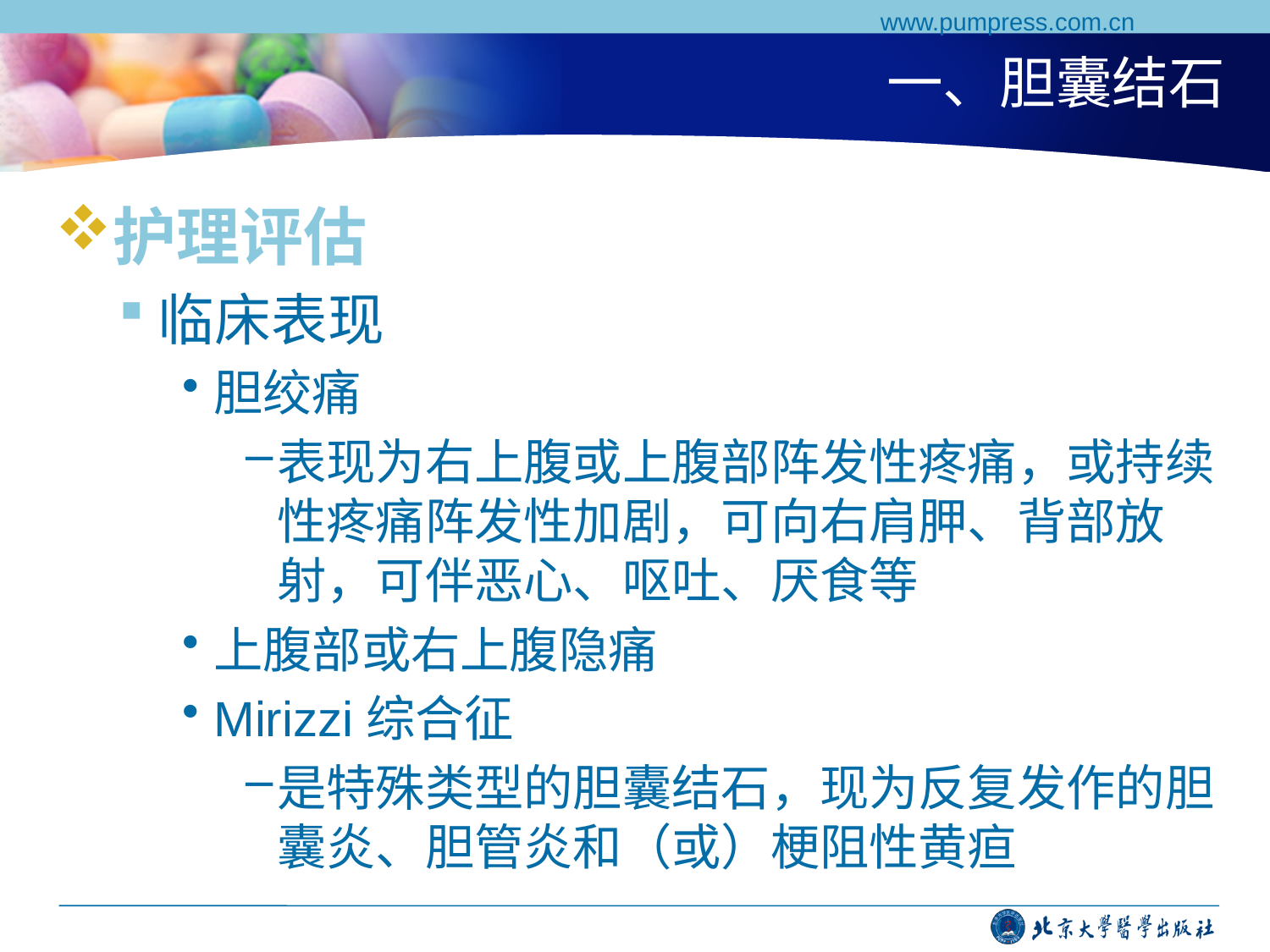

www.pumpress.com.cn
# 一、胆囊结石
护理评估
临床表现
胆绞痛
表现为右上腹或上腹部阵发性疼痛，或持续性疼痛阵发性加剧，可向右肩胛、背部放射，可伴恶心、呕吐、厌食等
上腹部或右上腹隐痛
Mirizzi综合征
是特殊类型的胆囊结石，现为反复发作的胆囊炎、胆管炎和（或）梗阻性黄疸